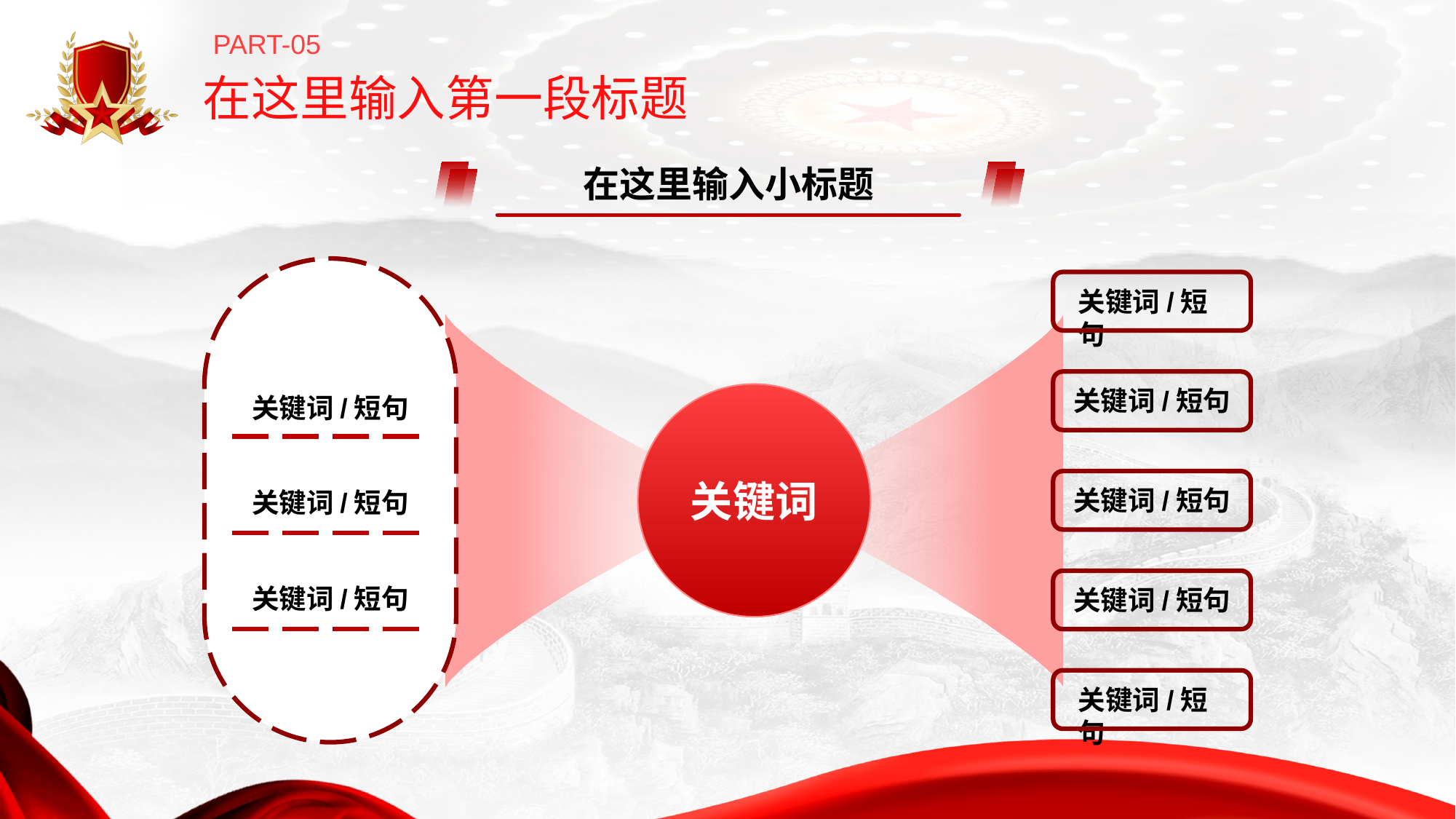

PART-05
在这里输入第一段标题
在这里输入小标题

关键词/短句

关键词/短句

关键词/短句

关键词/短句

关键词/短句

关键词/短句

关键词
关键词/短句
关键词/短句